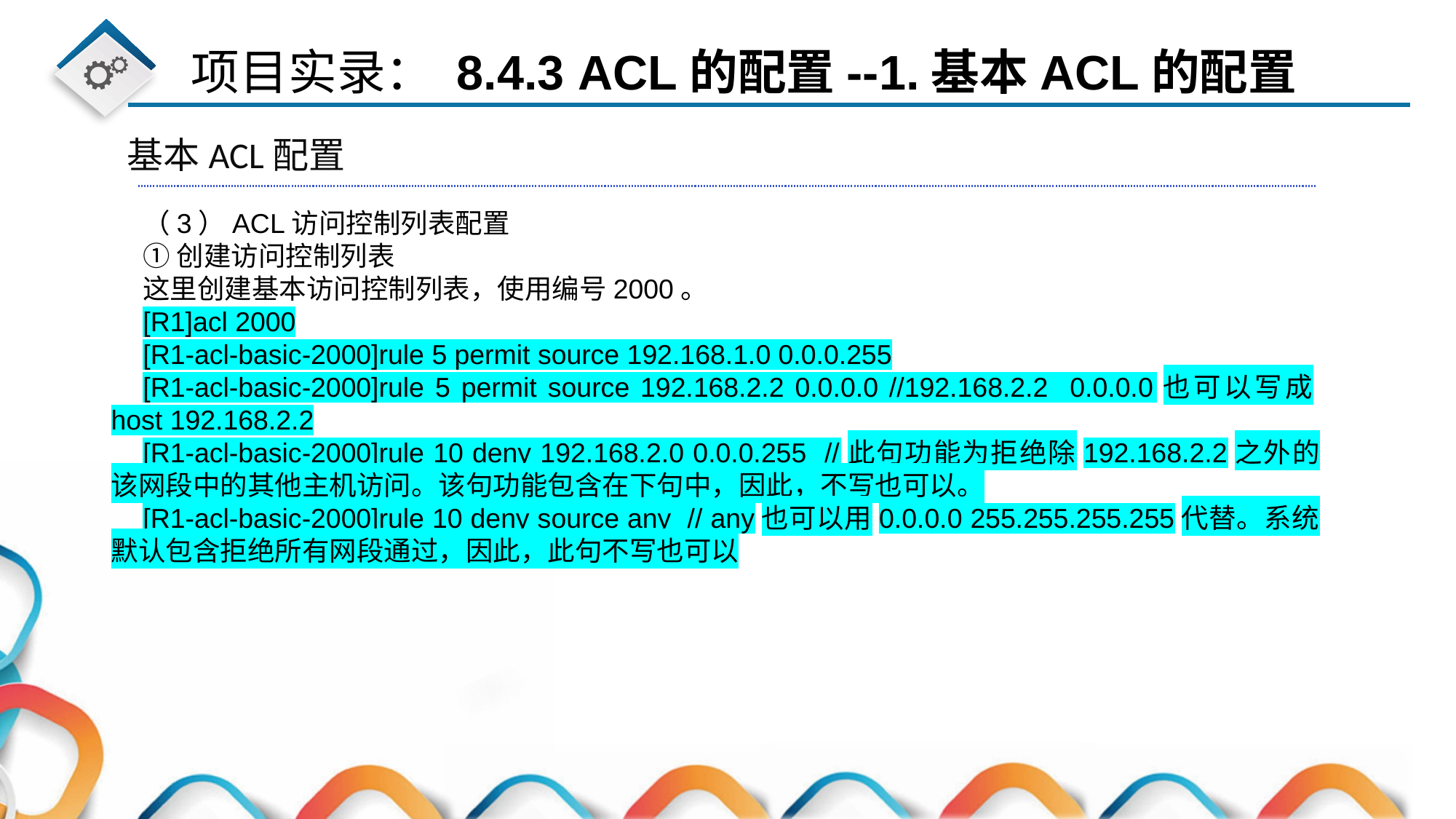

基本ACL配置

（3）ACL访问控制列表配置
①创建访问控制列表
这里创建基本访问控制列表，使用编号2000。
[R1]acl 2000
[R1-acl-basic-2000]rule 5 permit source 192.168.1.0 0.0.0.255
[R1-acl-basic-2000]rule 5 permit source 192.168.2.2 0.0.0.0 //192.168.2.2  0.0.0.0也可以写成host 192.168.2.2
[R1-acl-basic-2000]rule 10 deny 192.168.2.0 0.0.0.255  //此句功能为拒绝除192.168.2.2之外的该网段中的其他主机访问。该句功能包含在下句中，因此，不写也可以。
[R1-acl-basic-2000]rule 10 deny source any  // any也可以用0.0.0.0 255.255.255.255代替。系统默认包含拒绝所有网段通过，因此，此句不写也可以